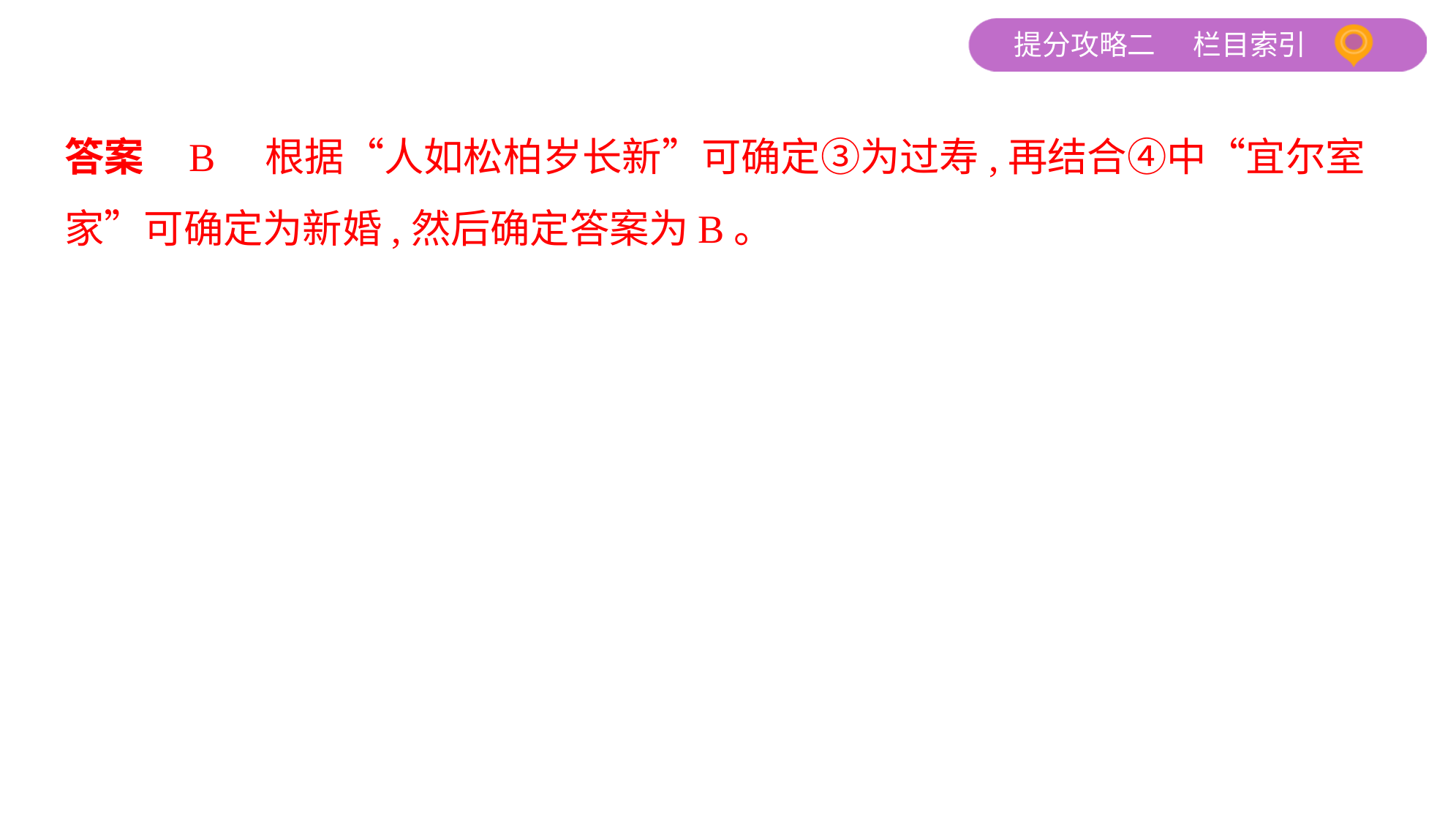

答案    B　根据“人如松柏岁长新”可确定③为过寿,再结合④中“宜尔室
家”可确定为新婚,然后确定答案为B。